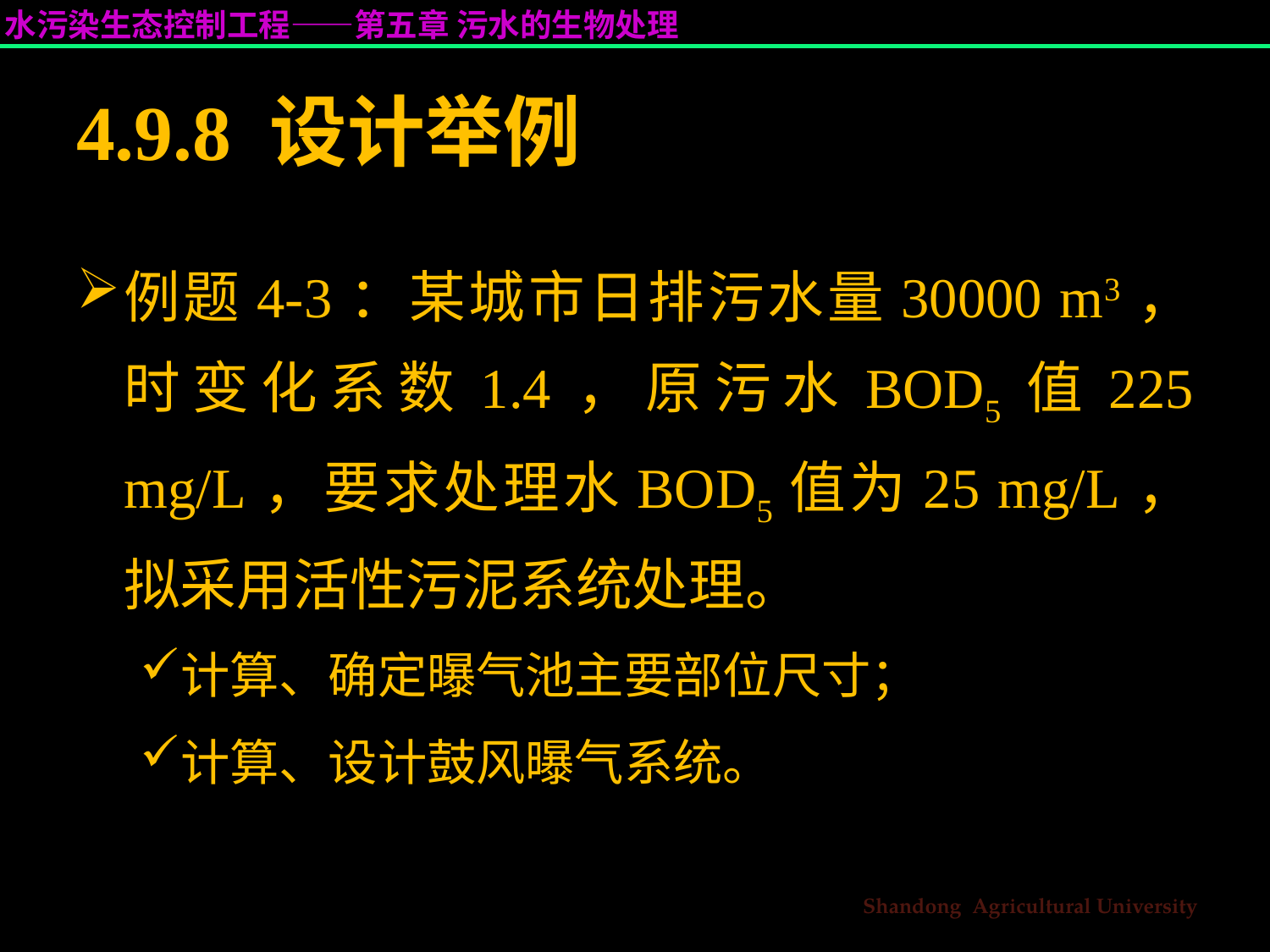

# 4.9.8 设计举例
例题4-3：某城市日排污水量30000 m3，时变化系数1.4，原污水BOD5值225 mg/L，要求处理水BOD5值为25 mg/L，拟采用活性污泥系统处理。
计算、确定曝气池主要部位尺寸；
计算、设计鼓风曝气系统。